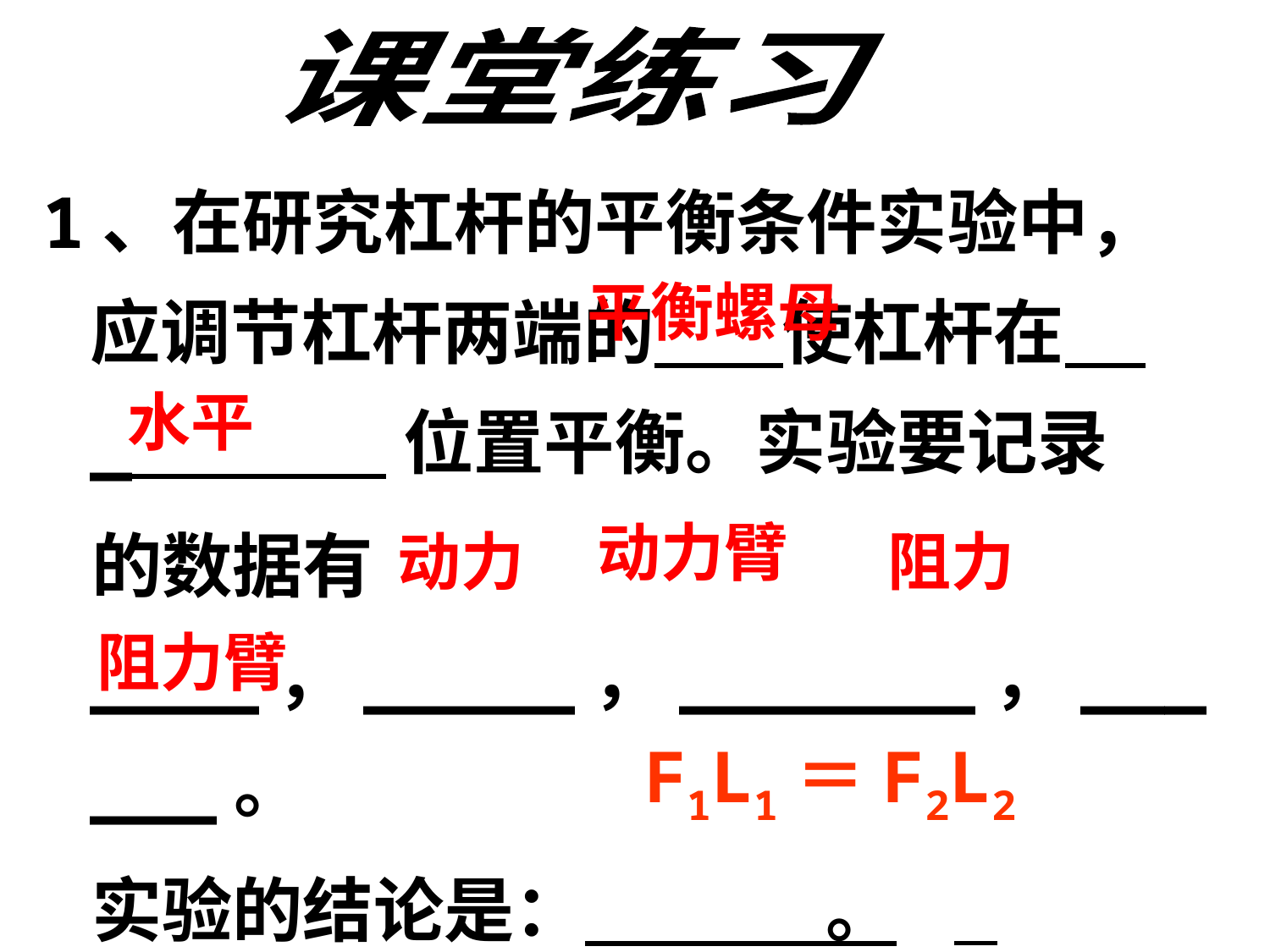

课堂练习
1、在研究杠杆的平衡条件实验中，应调节杠杆两端的        使杠杆在      _      位置平衡。实验要记录
  的数据有____，_____，_______，______。
  实验的结论是：               。

平衡螺母
水平
动力臂
动力
阻力
阻力臂
   F1L1＝F2L2